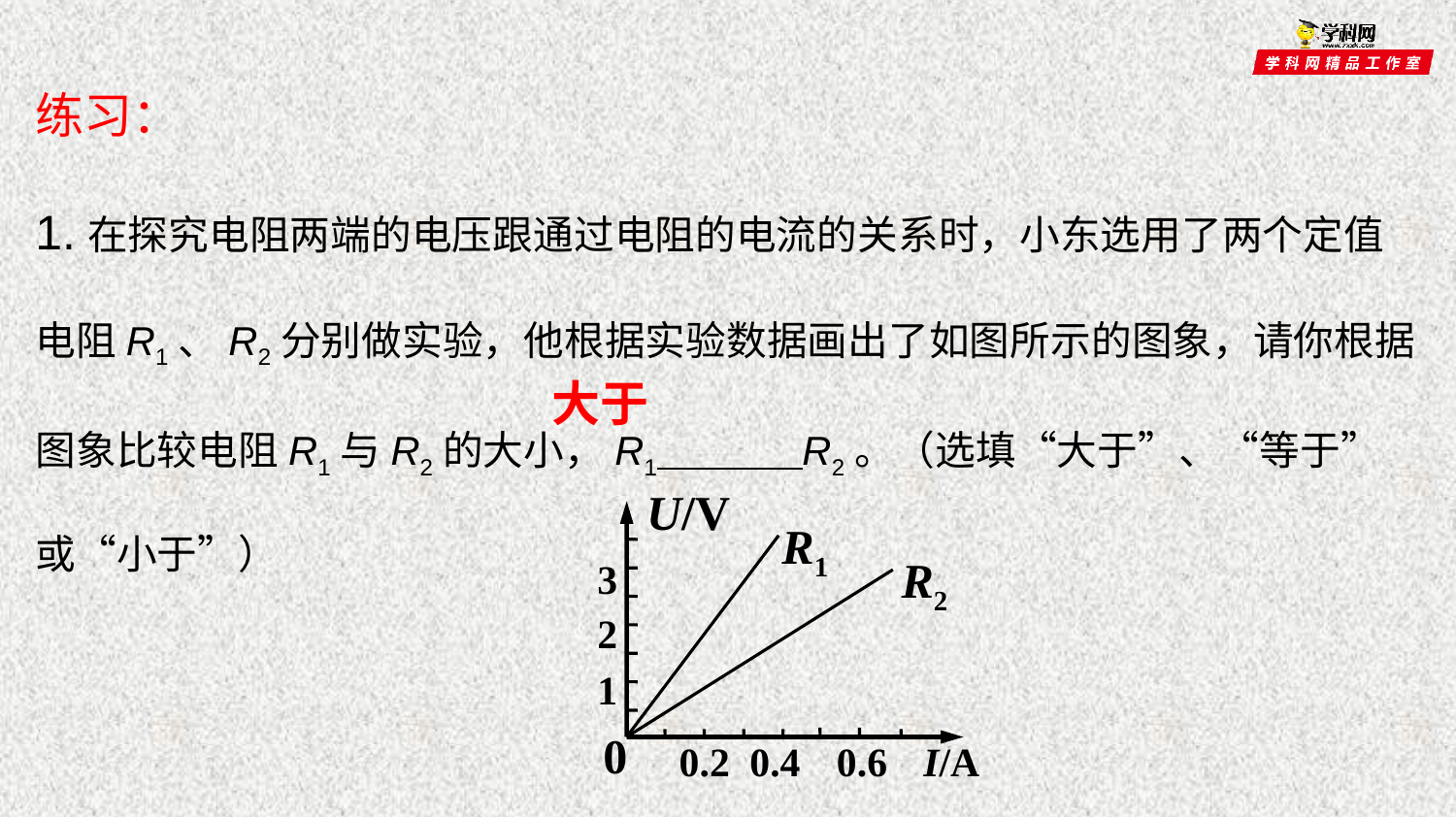

练习：
1.在探究电阻两端的电压跟通过电阻的电流的关系时，小东选用了两个定值电阻R1、R2分别做实验，他根据实验数据画出了如图所示的图象，请你根据图象比较电阻R1与R2的大小，R1             R2。（选填“大于”、“等于” 或“小于”）

大于
U/V

3
2

1

0

0.2
0.4
0.6
I/A

R1

R2